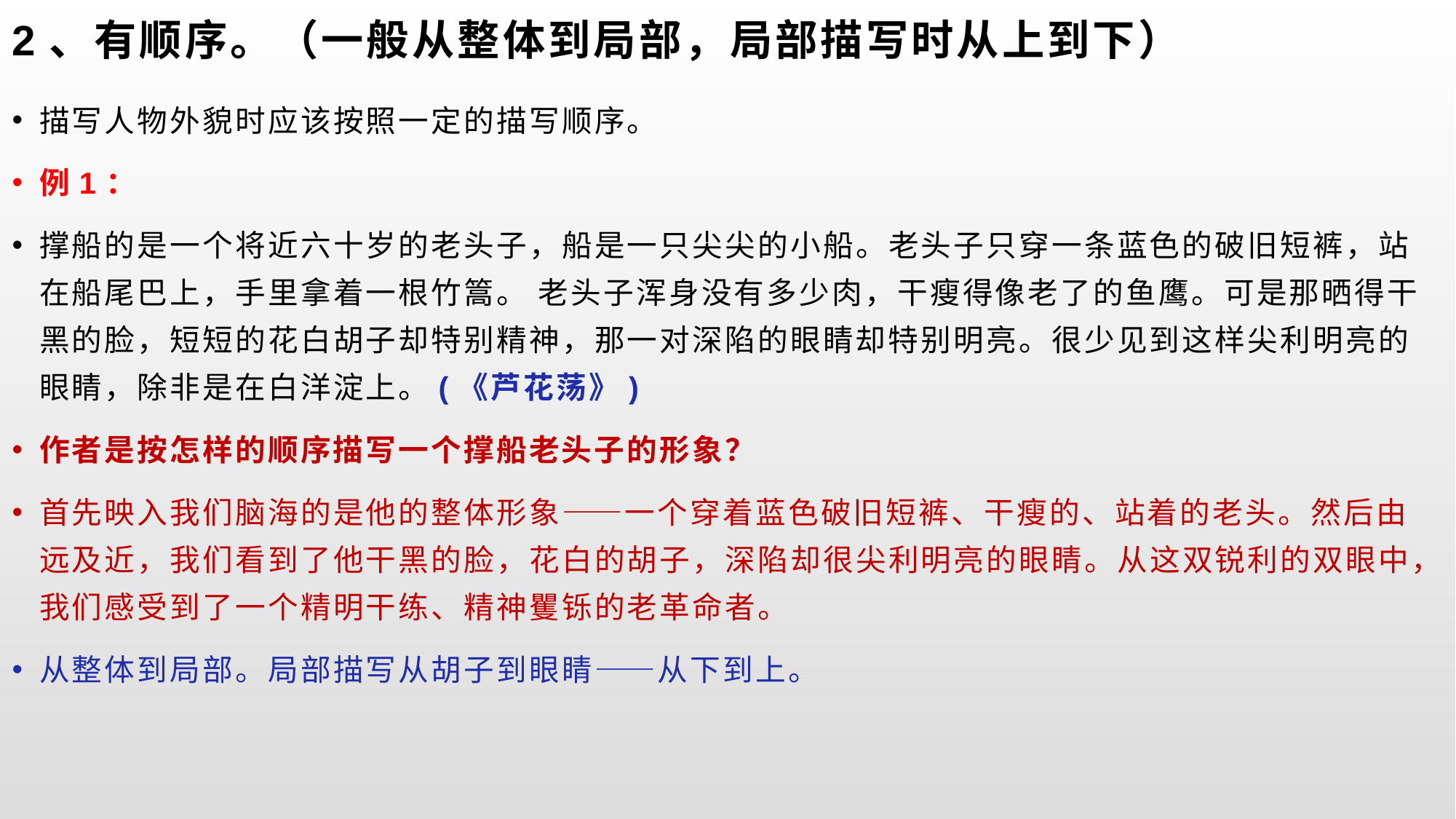

# 2、有顺序。（一般从整体到局部，局部描写时从上到下）
描写人物外貌时应该按照一定的描写顺序。
例1：
撑船的是一个将近六十岁的老头子，船是一只尖尖的小船。老头子只穿一条蓝色的破旧短裤，站在船尾巴上，手里拿着一根竹篙。 老头子浑身没有多少肉，干瘦得像老了的鱼鹰。可是那晒得干黑的脸，短短的花白胡子却特别精神，那一对深陷的眼睛却特别明亮。很少见到这样尖利明亮的眼睛，除非是在白洋淀上。(《芦花荡》)
作者是按怎样的顺序描写一个撑船老头子的形象？
首先映入我们脑海的是他的整体形象——一个穿着蓝色破旧短裤、干瘦的、站着的老头。然后由远及近，我们看到了他干黑的脸，花白的胡子，深陷却很尖利明亮的眼睛。从这双锐利的双眼中，我们感受到了一个精明干练、精神矍铄的老革命者。
从整体到局部。局部描写从胡子到眼睛——从下到上。